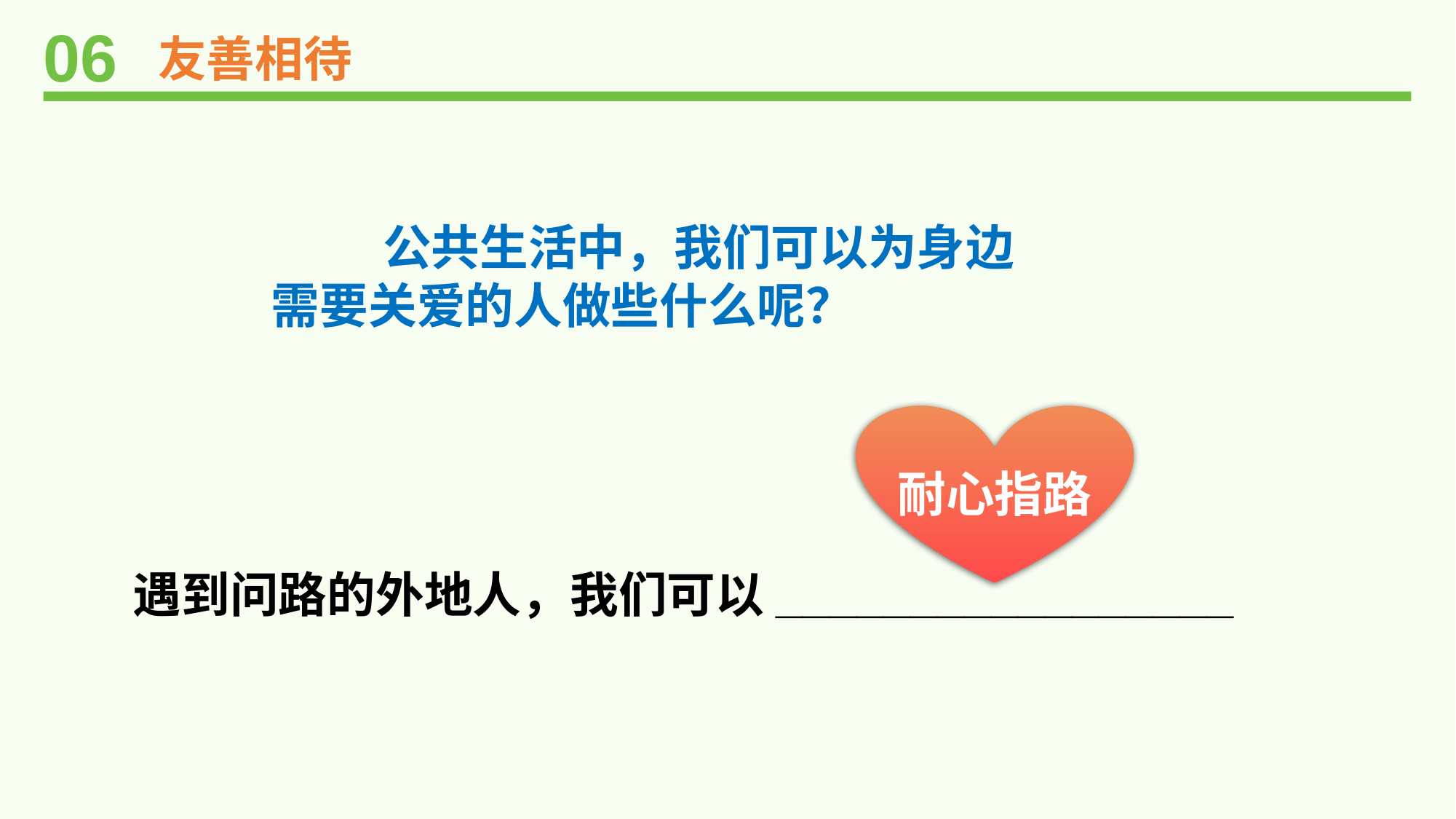

06
友善相待

         公共生活中，我们可以为身边需要关爱的人做些什么呢？

耐心指路
遇到问路的外地人，我们可以_________________